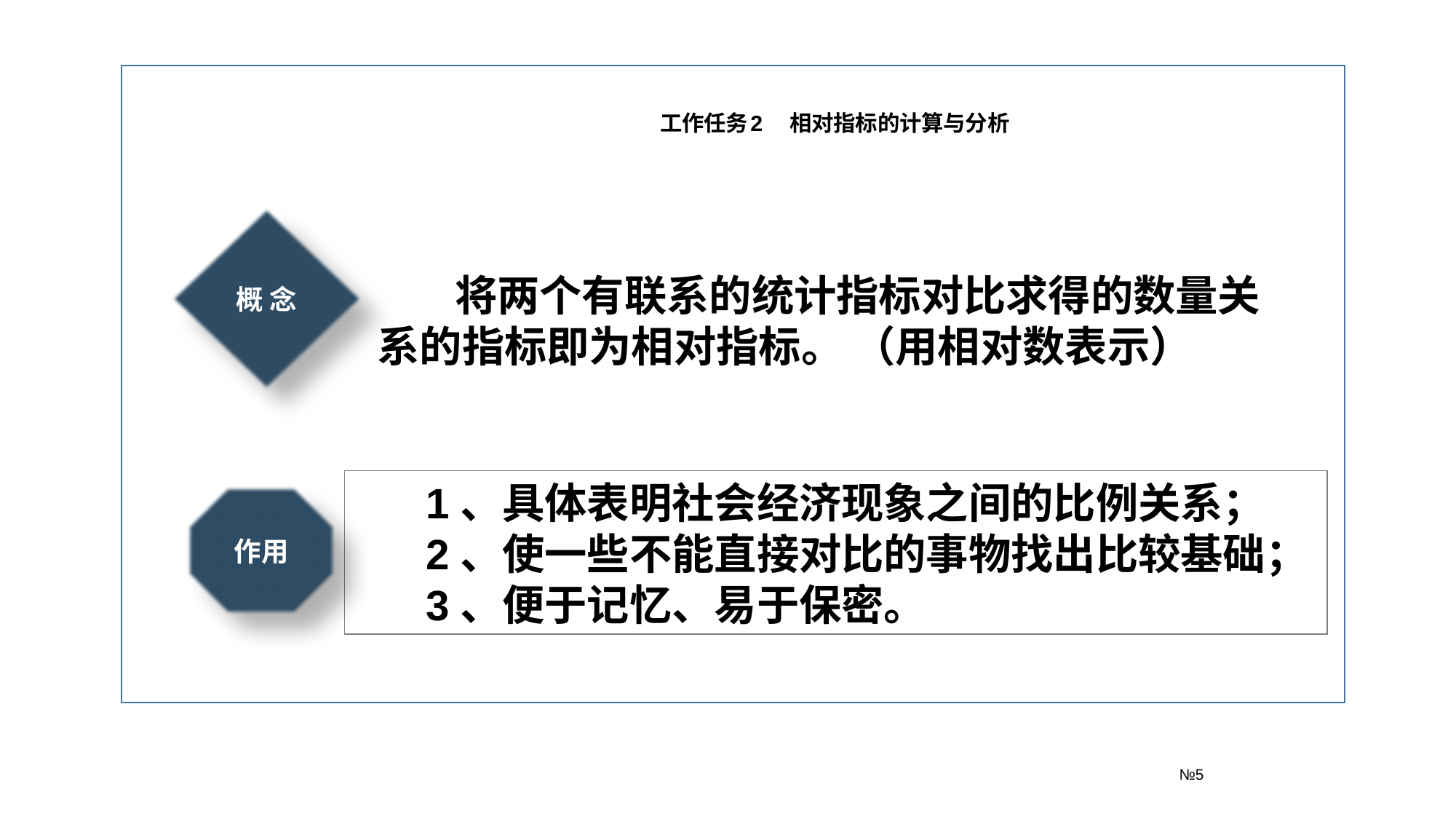

№5
工作任务2    相对指标的计算与分析
概 念
       将两个有联系的统计指标对比求得的数量关系的指标即为相对指标。 （用相对数表示）
      1、具体表明社会经济现象之间的比例关系；
      2、使一些不能直接对比的事物找出比较基础；
      3、便于记忆、易于保密。
作用